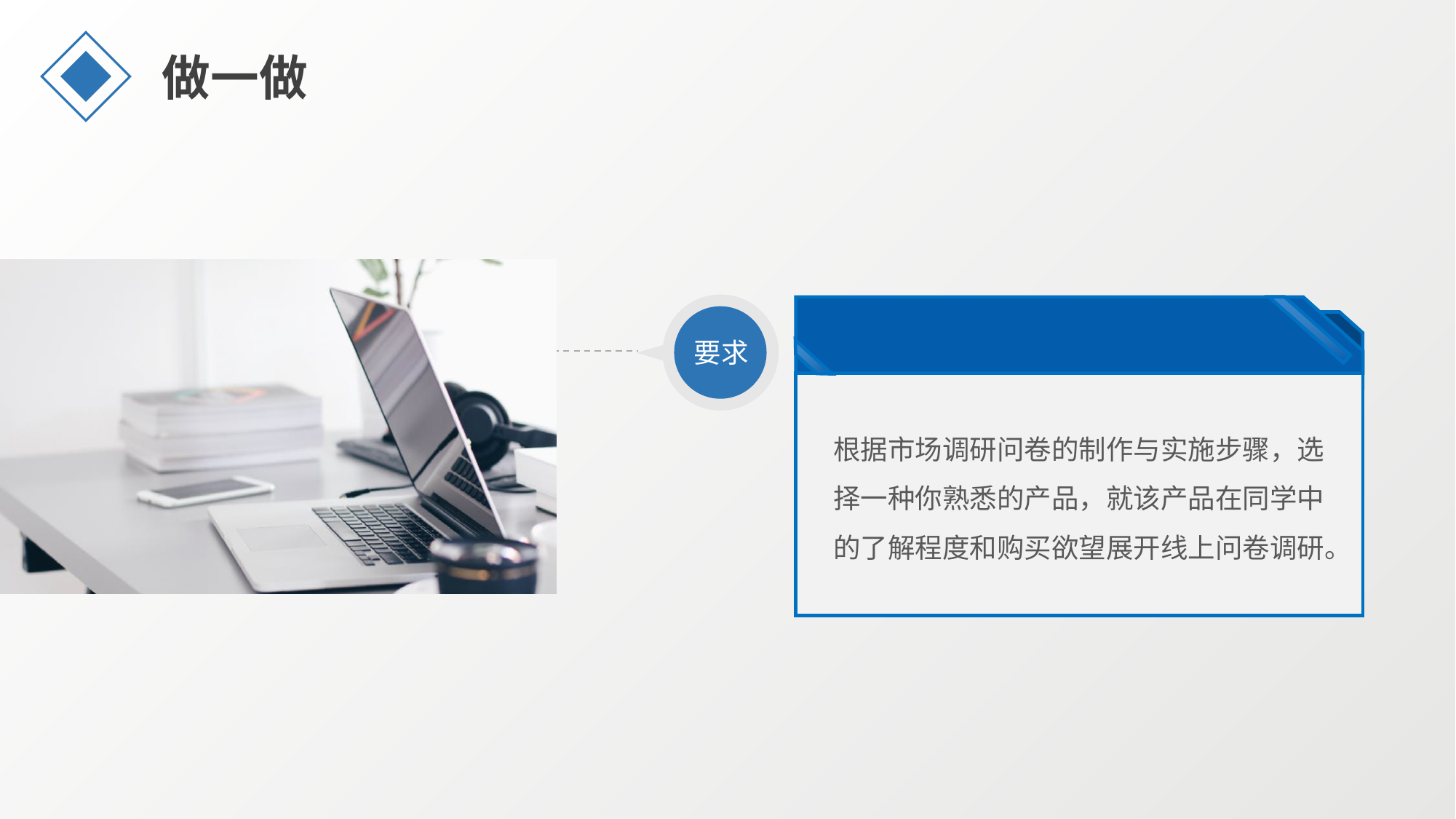

做一做

要求
根据市场调研问卷的制作与实施步骤，选择一种你熟悉的产品，就该产品在同学中的了解程度和购买欲望展开线上问卷调研。